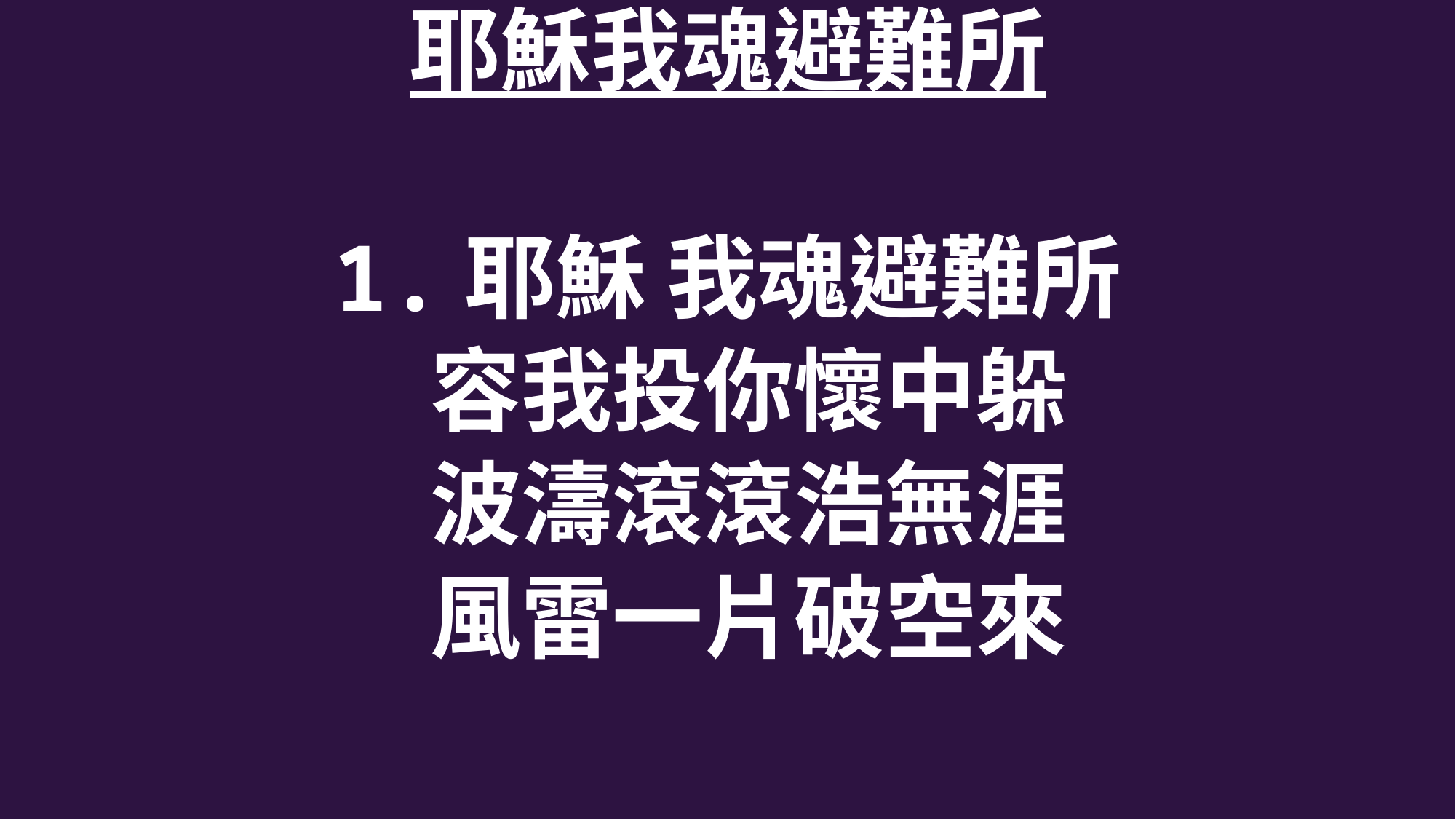

耶穌我魂避難所

1.耶穌 我魂避難所
 容我投你懷中躲
 波濤滾滾浩無涯
 風雷一片破空來